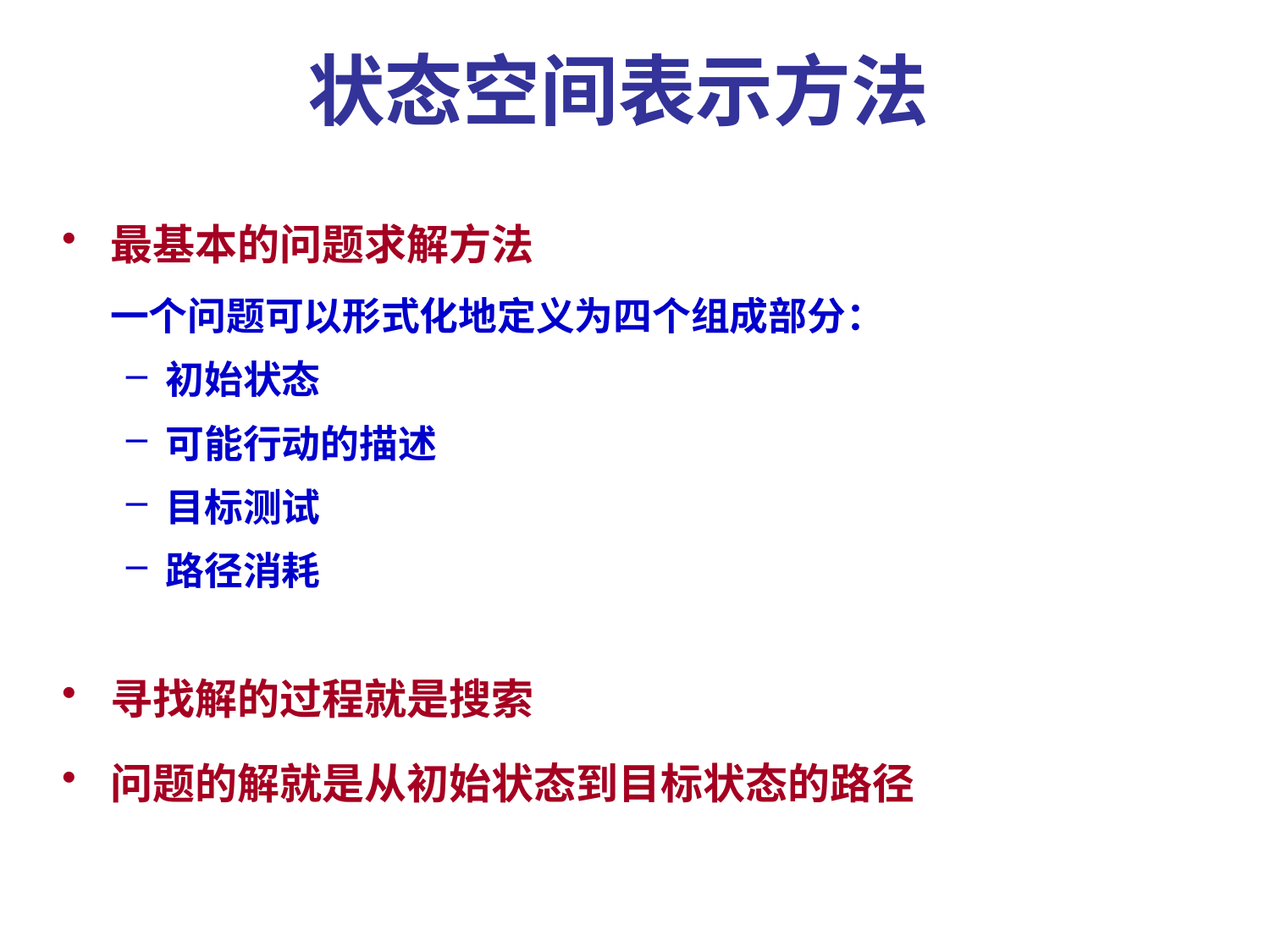

状态空间表示方法
最基本的问题求解方法
一个问题可以形式化地定义为四个组成部分：
初始状态
可能行动的描述
目标测试
路径消耗

寻找解的过程就是搜索
问题的解就是从初始状态到目标状态的路径